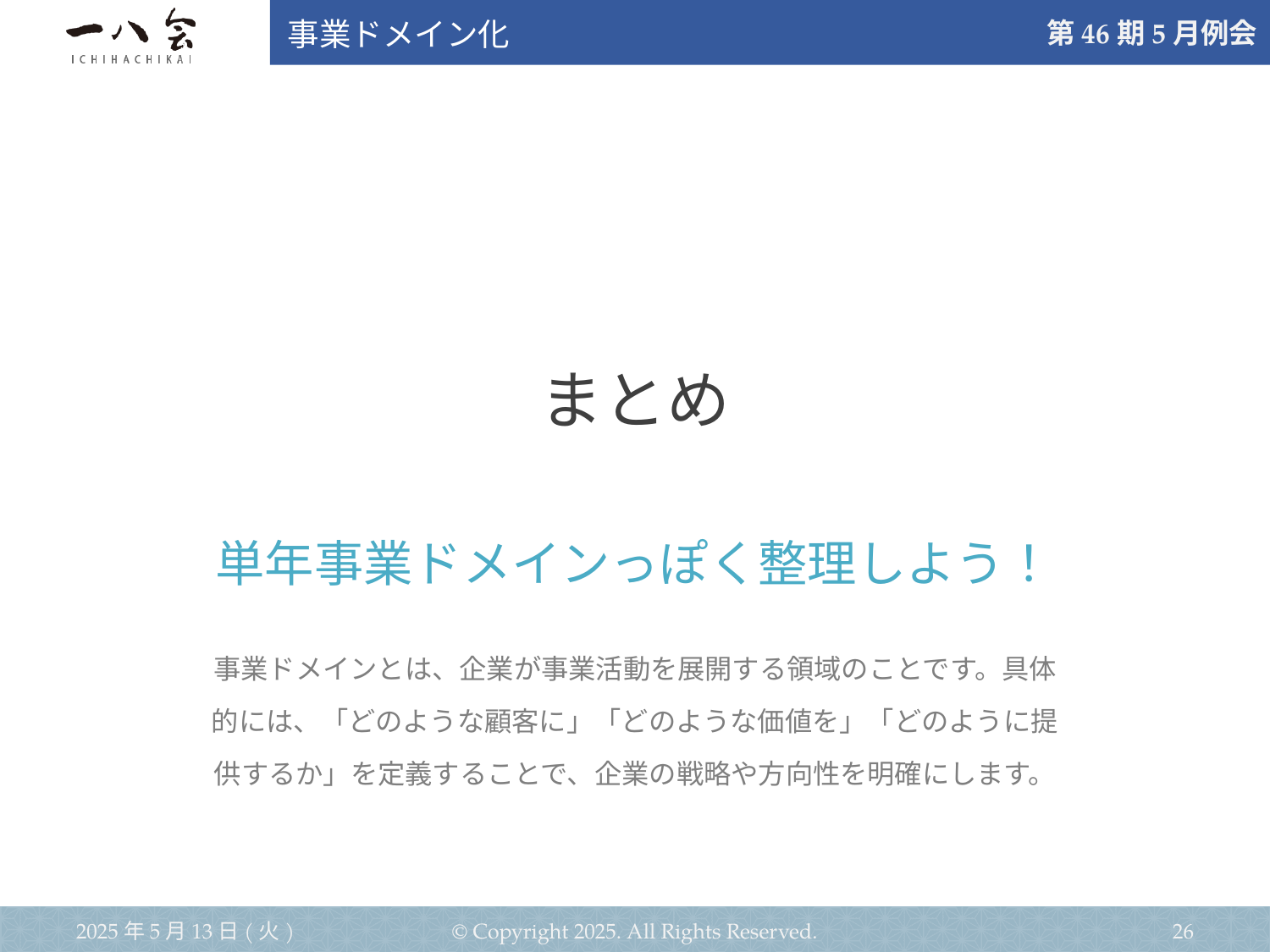

事業ドメイン化
# まとめ
単年事業ドメインっぽく整理しよう！
事業ドメインとは、企業が事業活動を展開する領域のことです。具体的には、「どのような顧客に」「どのような価値を」「どのように提供するか」を定義することで、企業の戦略や方向性を明確にします。
2025年5月13日(火)
© Copyright 2025. All Rights Reserved.
26